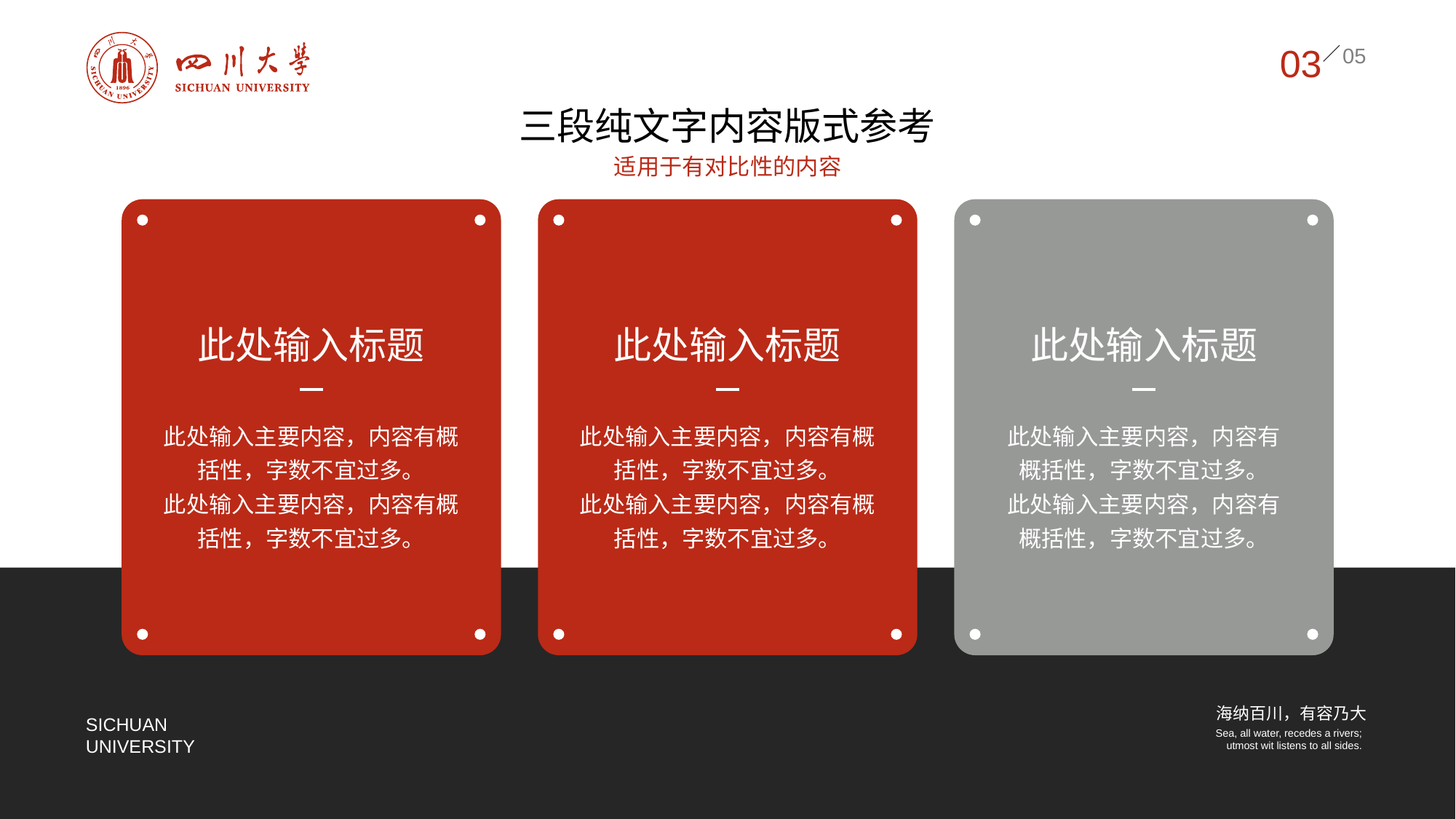

03
三段纯文字内容版式参考
适用于有对比性的内容

01
02
03
此处输入标题
此处输入标题
此处输入标题
此处输入主要内容，内容有概括性，字数不宜过多。
此处输入主要内容，内容有概括性，字数不宜过多。
此处输入主要内容，内容有概括性，字数不宜过多。
此处输入主要内容，内容有概括性，字数不宜过多。
此处输入主要内容，内容有概括性，字数不宜过多。
此处输入主要内容，内容有概括性，字数不宜过多。

海纳百川，有容乃大
Sichuan
University
Sea, all water, recedes a rivers;
utmost wit listens to all sides.